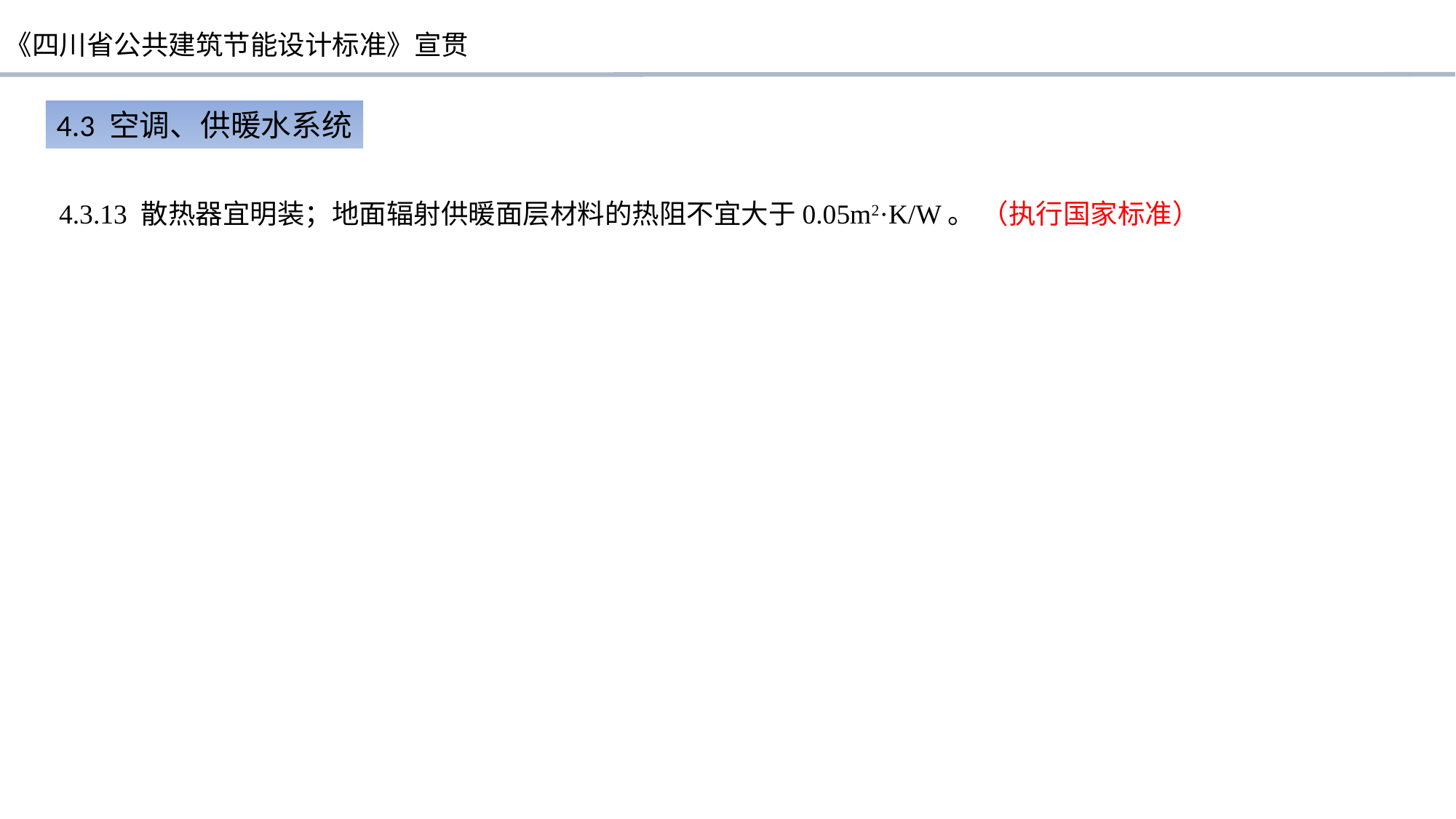

4.3 空调、供暖水系统
4.3.13 散热器宜明装；地面辐射供暖面层材料的热阻不宜大于0.05m2·K/W。 （执行国家标准）